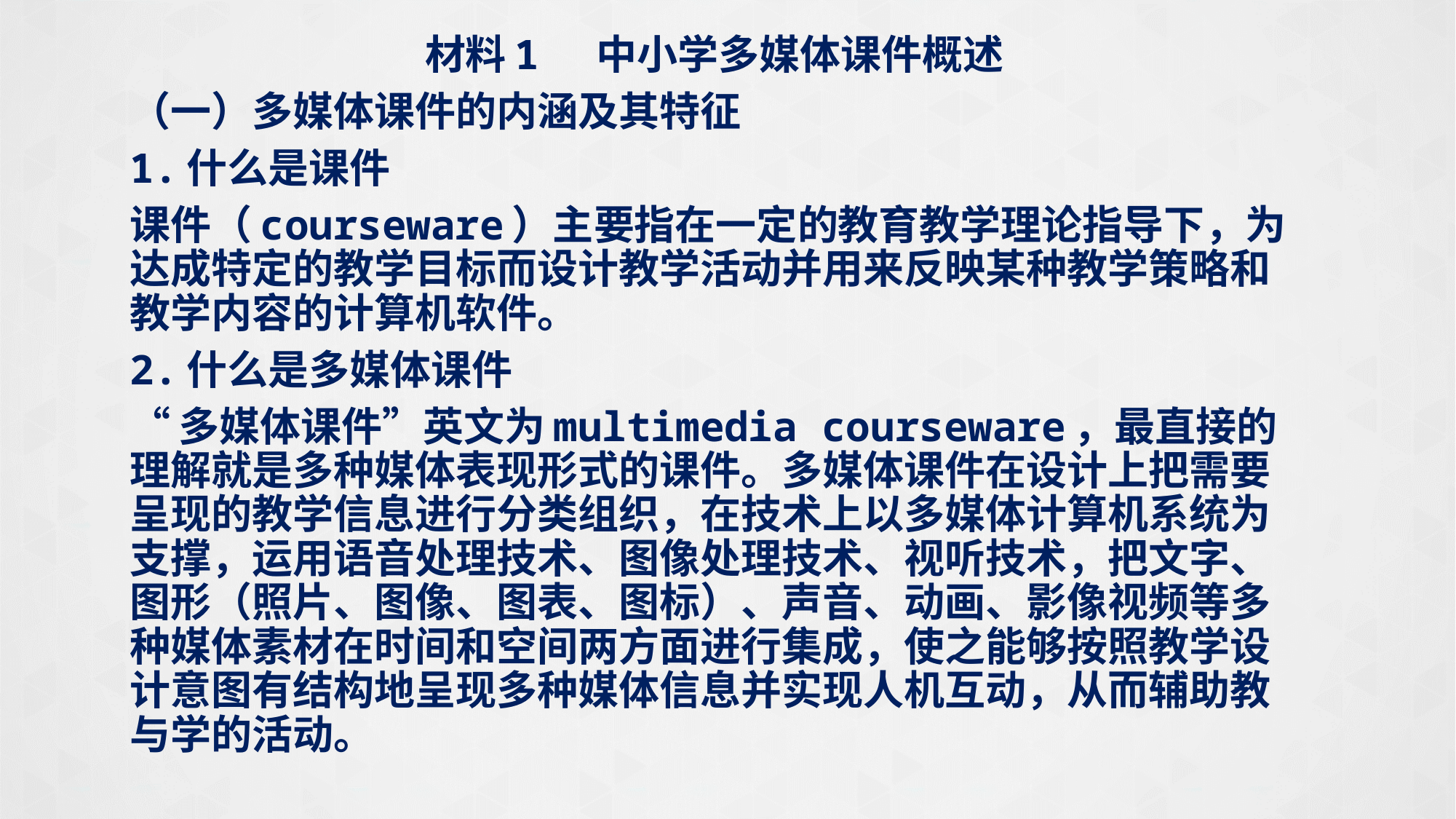

材料1  中小学多媒体课件概述
（一）多媒体课件的内涵及其特征
1.什么是课件
课件（courseware）主要指在一定的教育教学理论指导下，为达成特定的教学目标而设计教学活动并用来反映某种教学策略和教学内容的计算机软件。
2.什么是多媒体课件
“多媒体课件”英文为multimedia courseware，最直接的理解就是多种媒体表现形式的课件。多媒体课件在设计上把需要呈现的教学信息进行分类组织，在技术上以多媒体计算机系统为支撑，运用语音处理技术、图像处理技术、视听技术，把文字、图形（照片、图像、图表、图标）、声音、动画、影像视频等多种媒体素材在时间和空间两方面进行集成，使之能够按照教学设计意图有结构地呈现多种媒体信息并实现人机互动，从而辅助教与学的活动。